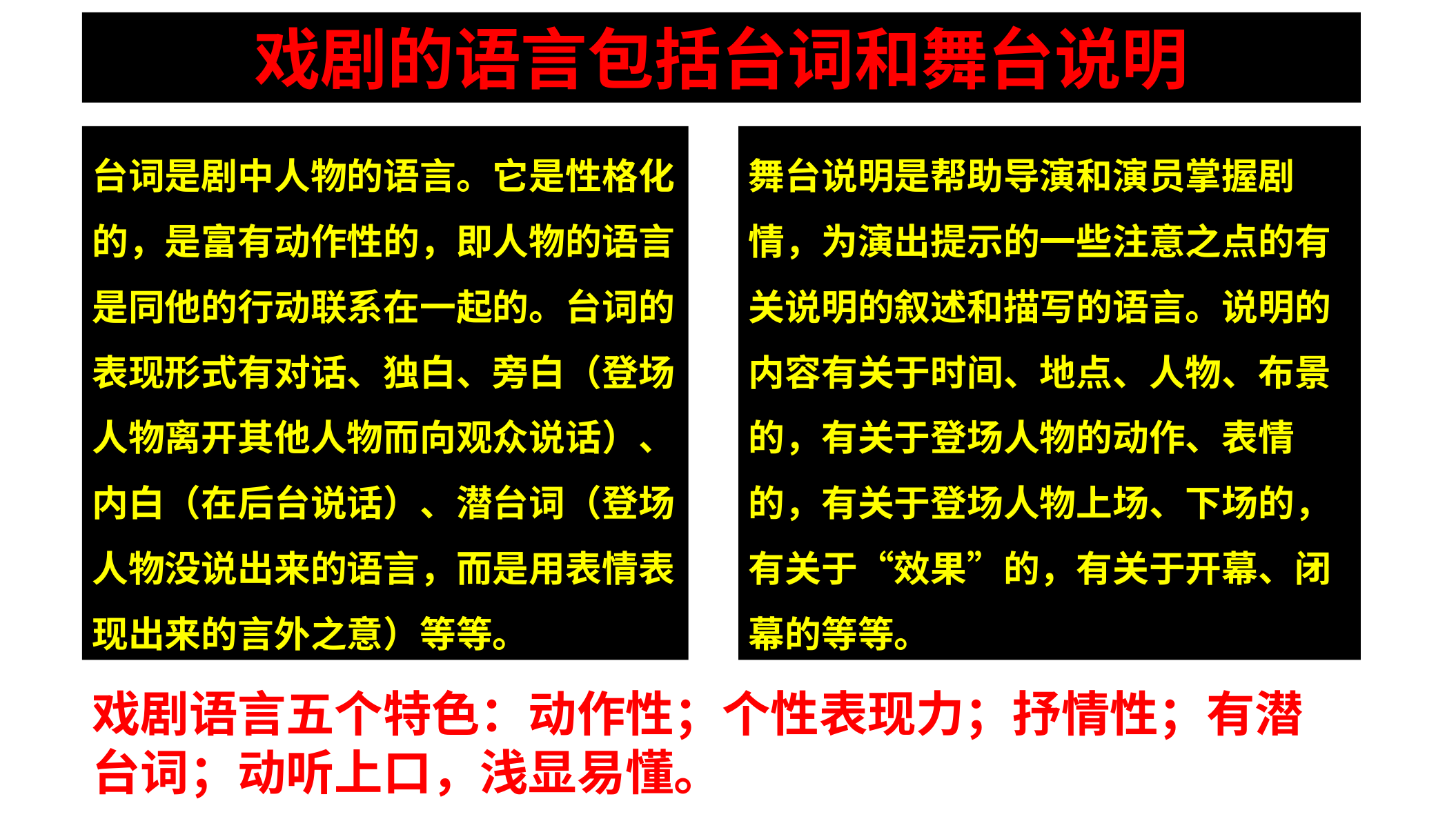

戏剧的语言包括台词和舞台说明
台词是剧中人物的语言。它是性格化的，是富有动作性的，即人物的语言是同他的行动联系在一起的。台词的表现形式有对话、独白、旁白（登场人物离开其他人物而向观众说话）、内白（在后台说话）、潜台词（登场人物没说出来的语言，而是用表情表现出来的言外之意）等等。
舞台说明是帮助导演和演员掌握剧情，为演出提示的一些注意之点的有关说明的叙述和描写的语言。说明的内容有关于时间、地点、人物、布景的，有关于登场人物的动作、表情的，有关于登场人物上场、下场的，有关于“效果”的，有关于开幕、闭幕的等等。
戏剧语言五个特色：动作性；个性表现力；抒情性；有潜台词；动听上口，浅显易懂。